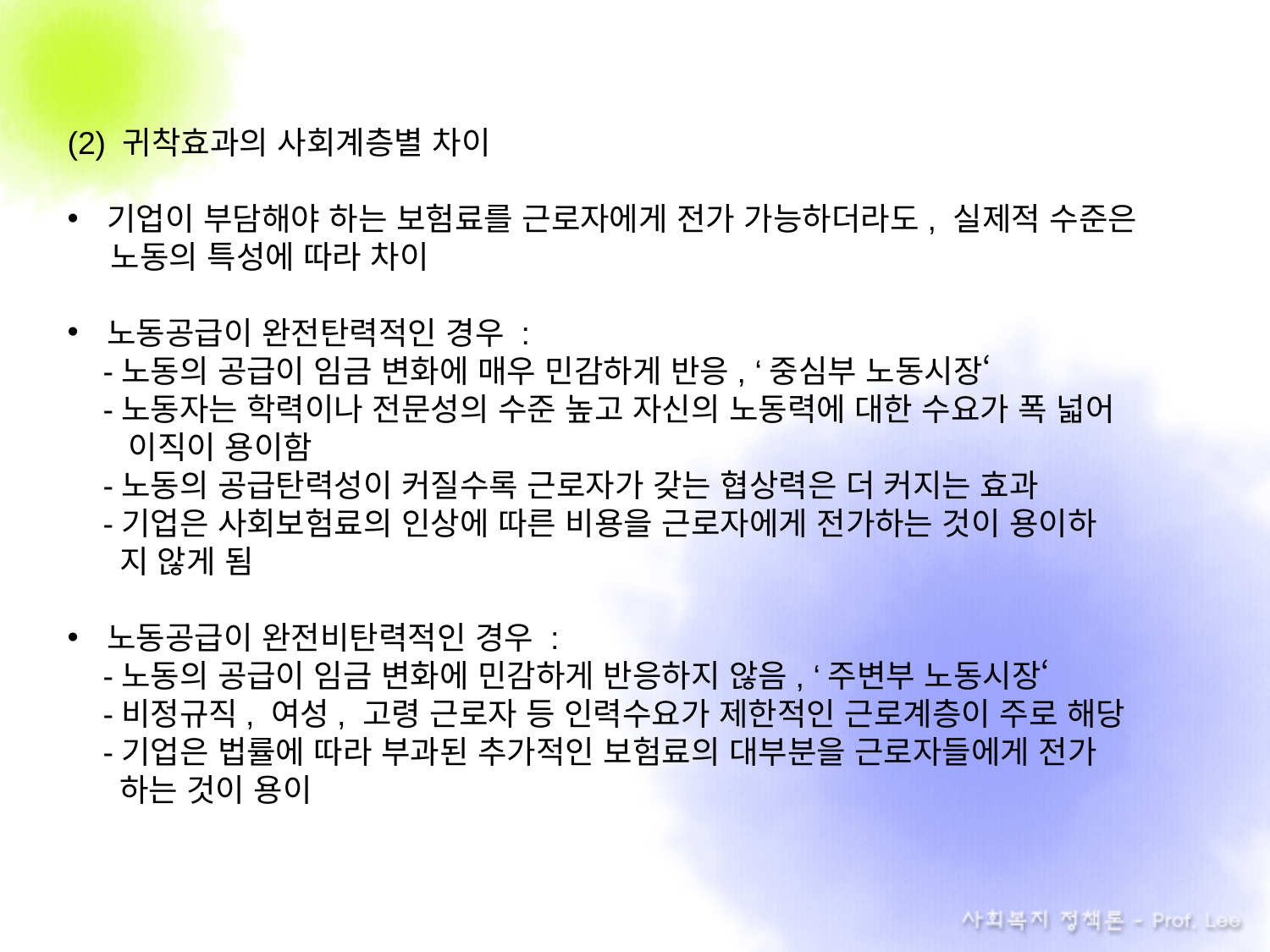

(2) 귀착효과의 사회계층별 차이

기업이 부담해야 하는 보험료를 근로자에게 전가 가능하더라도, 실제적 수준은
    노동의 특성에 따라 차이

노동공급이 완전탄력적인 경우 :
    -노동의 공급이 임금 변화에 매우 민감하게 반응, ‘중심부 노동시장‘
    -노동자는 학력이나 전문성의 수준 높고 자신의 노동력에 대한 수요가 폭 넓어
      이직이 용이함
    -노동의 공급탄력성이 커질수록 근로자가 갖는 협상력은 더 커지는 효과
    -기업은 사회보험료의 인상에 따른 비용을 근로자에게 전가하는 것이 용이하
     지 않게 됨

노동공급이 완전비탄력적인 경우 :
    -노동의 공급이 임금 변화에 민감하게 반응하지 않음, ‘주변부 노동시장‘
    -비정규직, 여성, 고령 근로자 등 인력수요가 제한적인 근로계층이 주로 해당
    -기업은 법률에 따라 부과된 추가적인 보험료의 대부분을 근로자들에게 전가
     하는 것이 용이